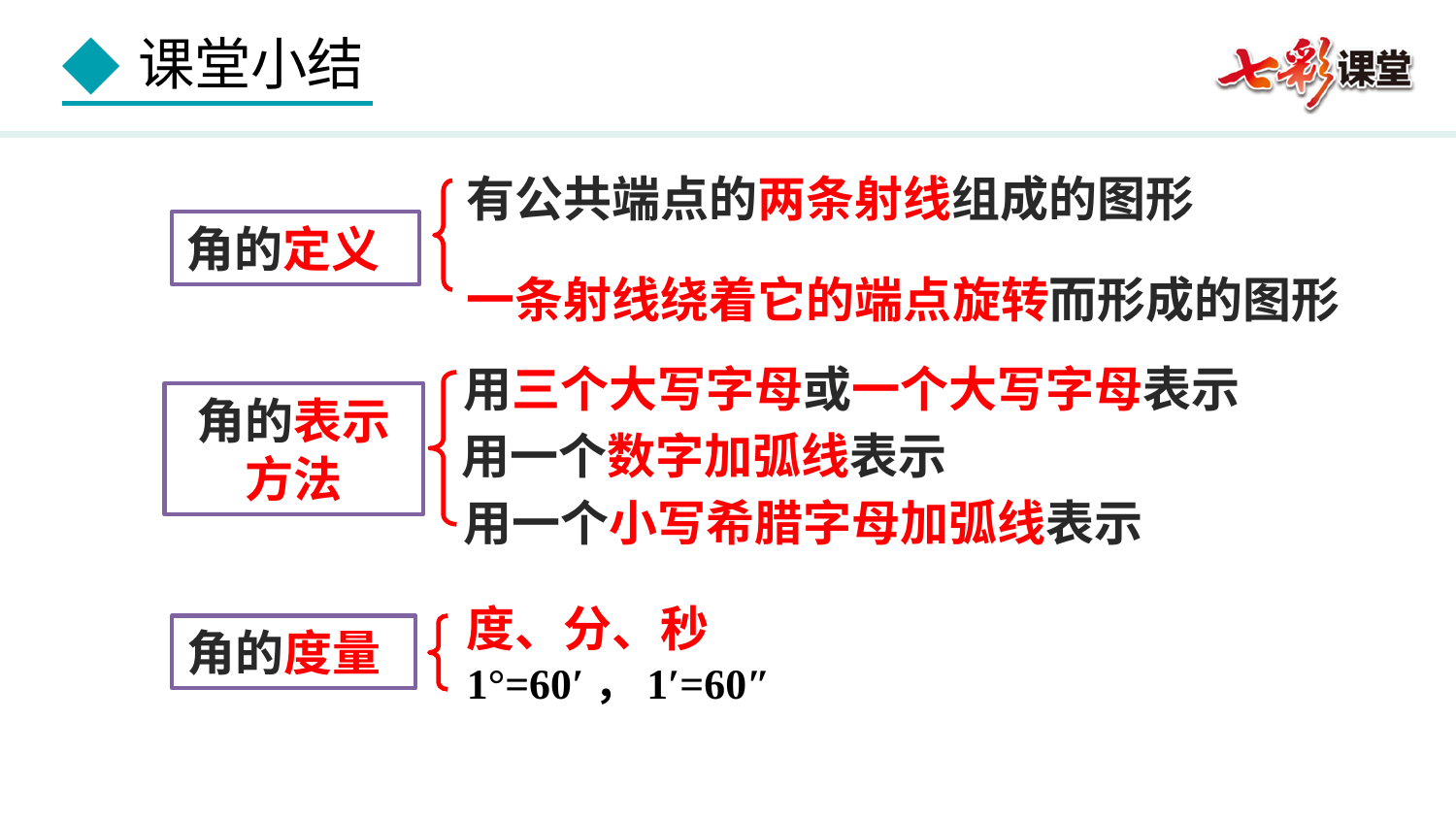

有公共端点的两条射线组成的图形

角的定义
一条射线绕着它的端点旋转而形成的图形
用三个大写字母或一个大写字母表示

角的表示方法
用一个数字加弧线表示
用一个小写希腊字母加弧线表示
度、分、秒
1°=60′，1′=60″

角的度量